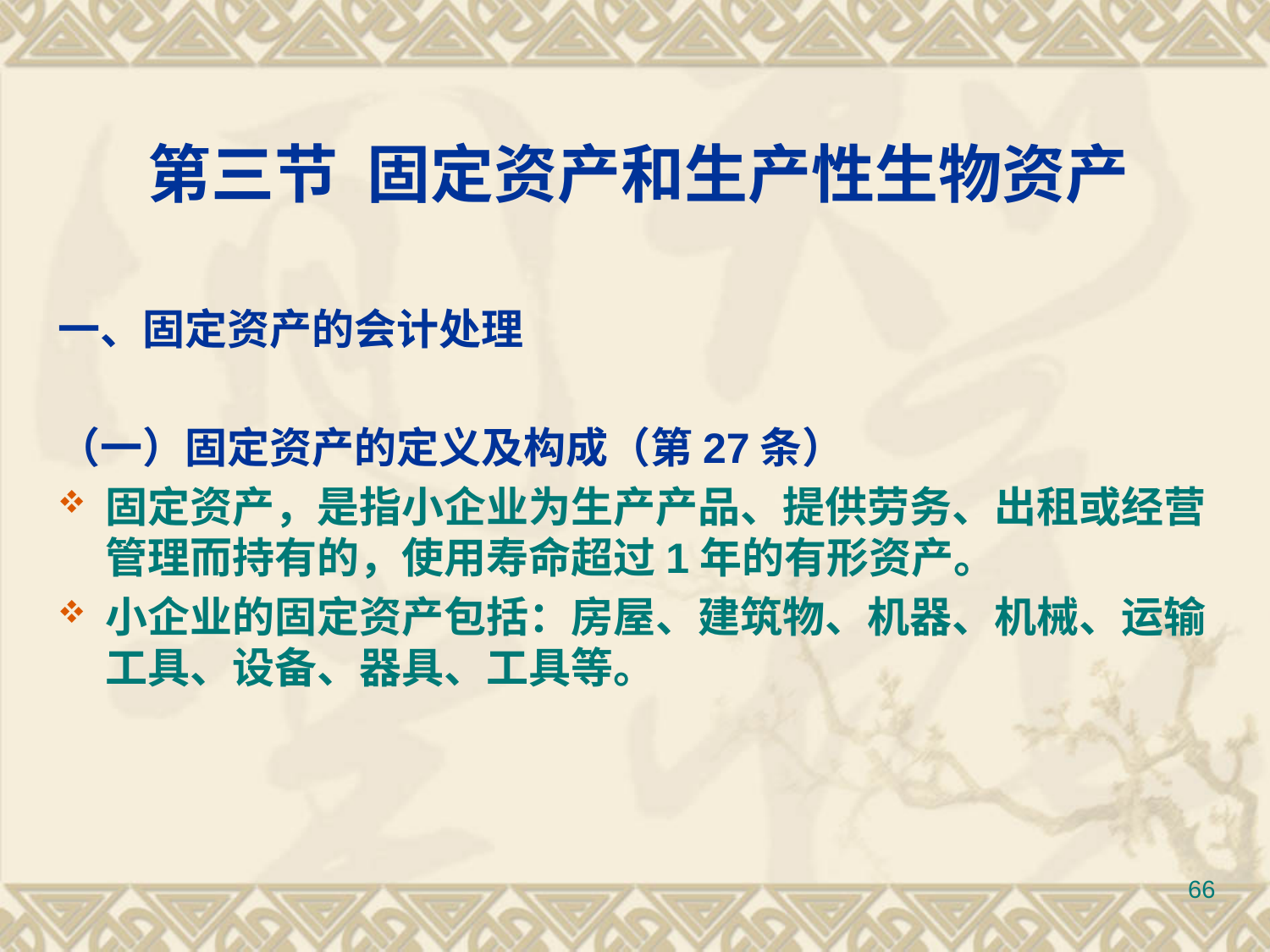

# 第三节  固定资产和生产性生物资产
一、固定资产的会计处理

（一）固定资产的定义及构成（第27条）
固定资产，是指小企业为生产产品、提供劳务、出租或经营管理而持有的，使用寿命超过1年的有形资产。
小企业的固定资产包括：房屋、建筑物、机器、机械、运输工具、设备、器具、工具等。
66